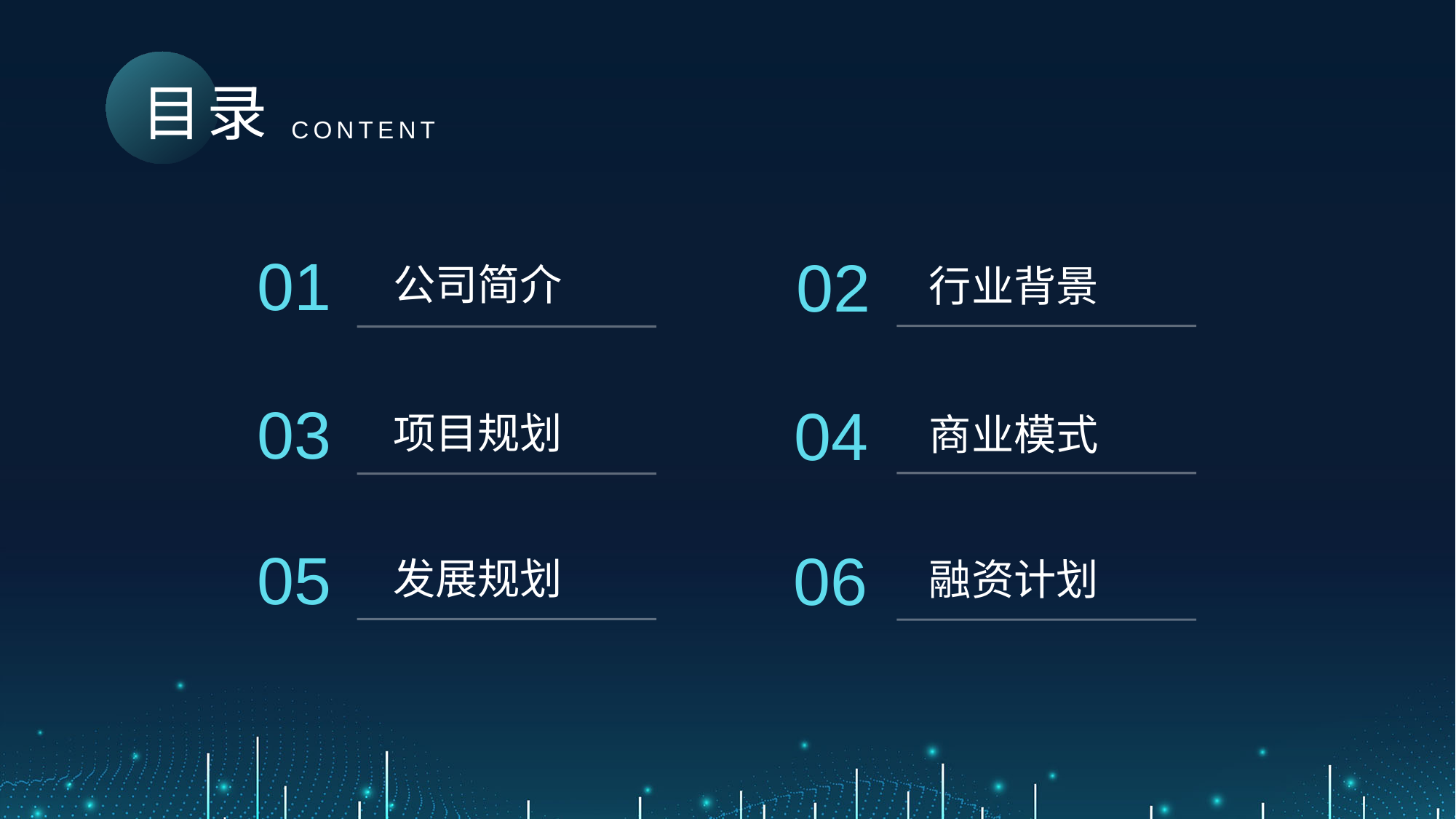

目录
CONTENT
01
02
公司简介
行业背景
03
04
项目规划
商业模式
05
06
发展规划
融资计划